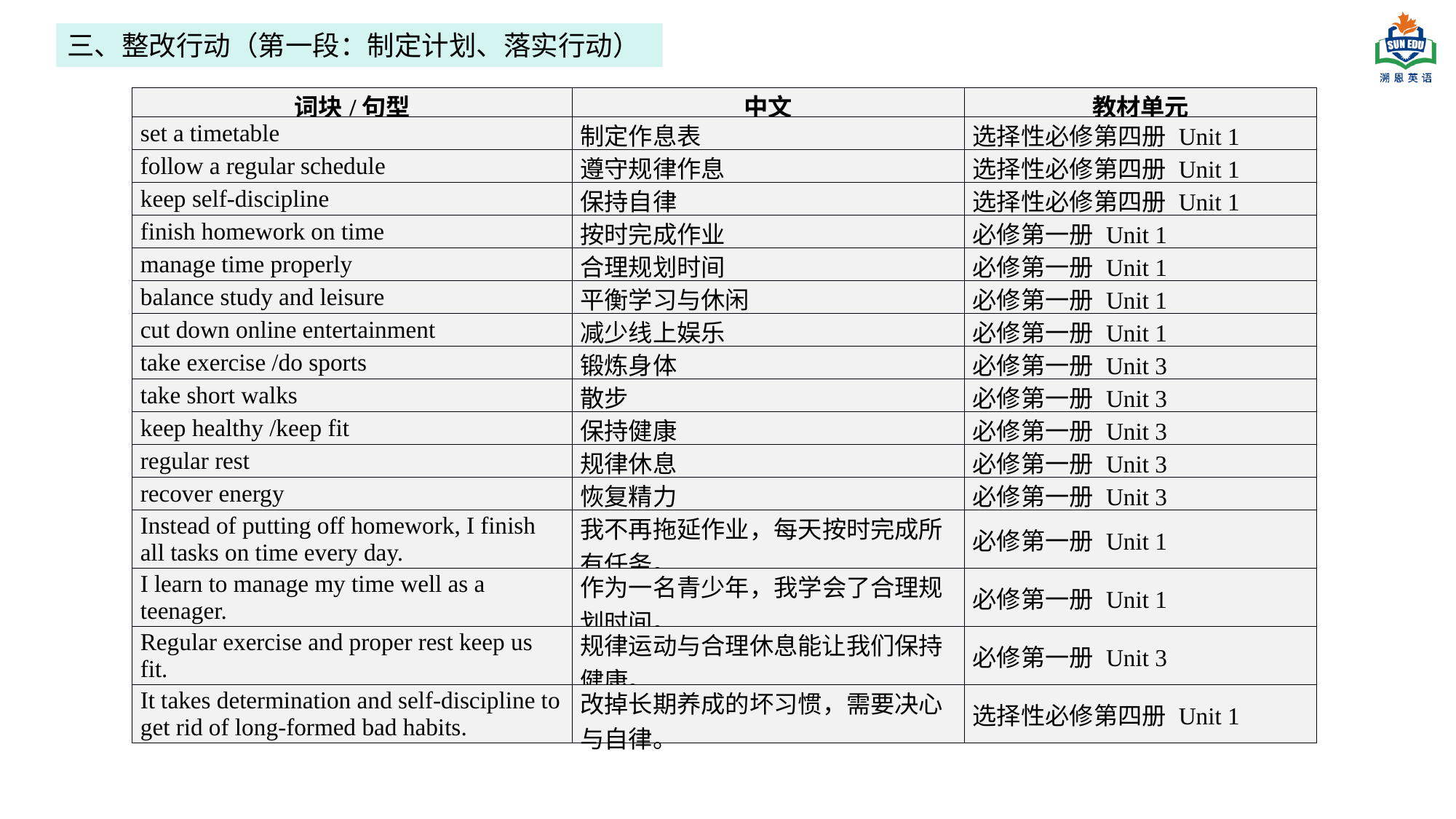

三、整改行动（第一段：制定计划、落实行动）
| 词块/句型 | 中文 | 教材单元 |
| --- | --- | --- |
| set a timetable | 制定作息表 | 选择性必修第四册 Unit 1 |
| follow a regular schedule | 遵守规律作息 | 选择性必修第四册 Unit 1 |
| keep self-discipline | 保持自律 | 选择性必修第四册 Unit 1 |
| finish homework on time | 按时完成作业 | 必修第一册 Unit 1 |
| manage time properly | 合理规划时间 | 必修第一册 Unit 1 |
| balance study and leisure | 平衡学习与休闲 | 必修第一册 Unit 1 |
| cut down online entertainment | 减少线上娱乐 | 必修第一册 Unit 1 |
| take exercise /do sports | 锻炼身体 | 必修第一册 Unit 3 |
| take short walks | 散步 | 必修第一册 Unit 3 |
| keep healthy /keep fit | 保持健康 | 必修第一册 Unit 3 |
| regular rest | 规律休息 | 必修第一册 Unit 3 |
| recover energy | 恢复精力 | 必修第一册 Unit 3 |
| Instead of putting off homework, I finish all tasks on time every day. | 我不再拖延作业，每天按时完成所有任务。 | 必修第一册 Unit 1 |
| I learn to manage my time well as a teenager. | 作为一名青少年，我学会了合理规划时间。 | 必修第一册 Unit 1 |
| Regular exercise and proper rest keep us fit. | 规律运动与合理休息能让我们保持健康。 | 必修第一册 Unit 3 |
| It takes determination and self-discipline to get rid of long-formed bad habits. | 改掉长期养成的坏习惯，需要决心与自律。 | 选择性必修第四册 Unit 1 |